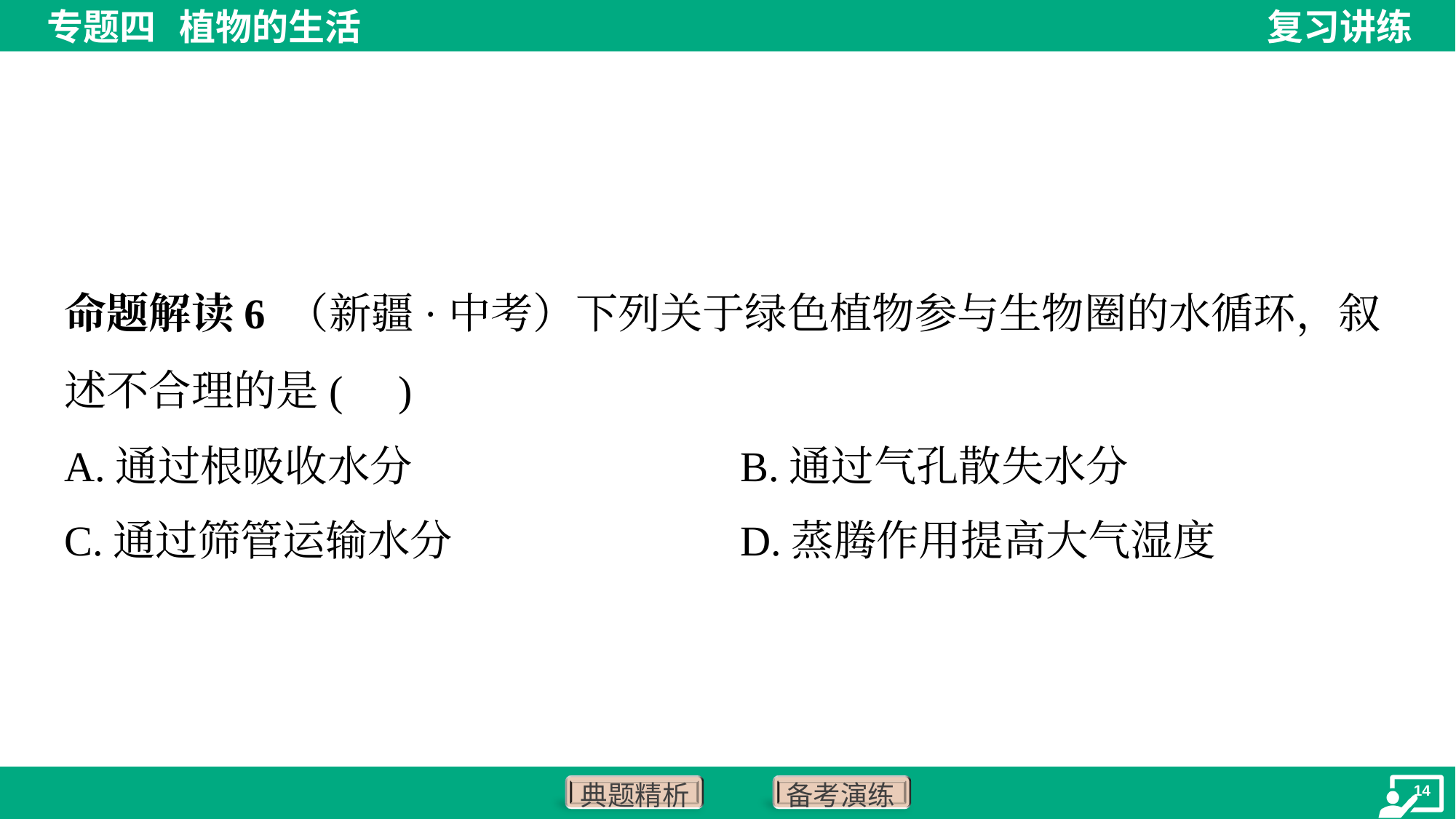

命题解读6 （新疆·中考）下列关于绿色植物参与生物圈的水循环，叙述不合理的是(     )
A.通过根吸收水分	B.通过气孔散失水分
C.通过筛管运输水分	D.蒸腾作用提高大气湿度